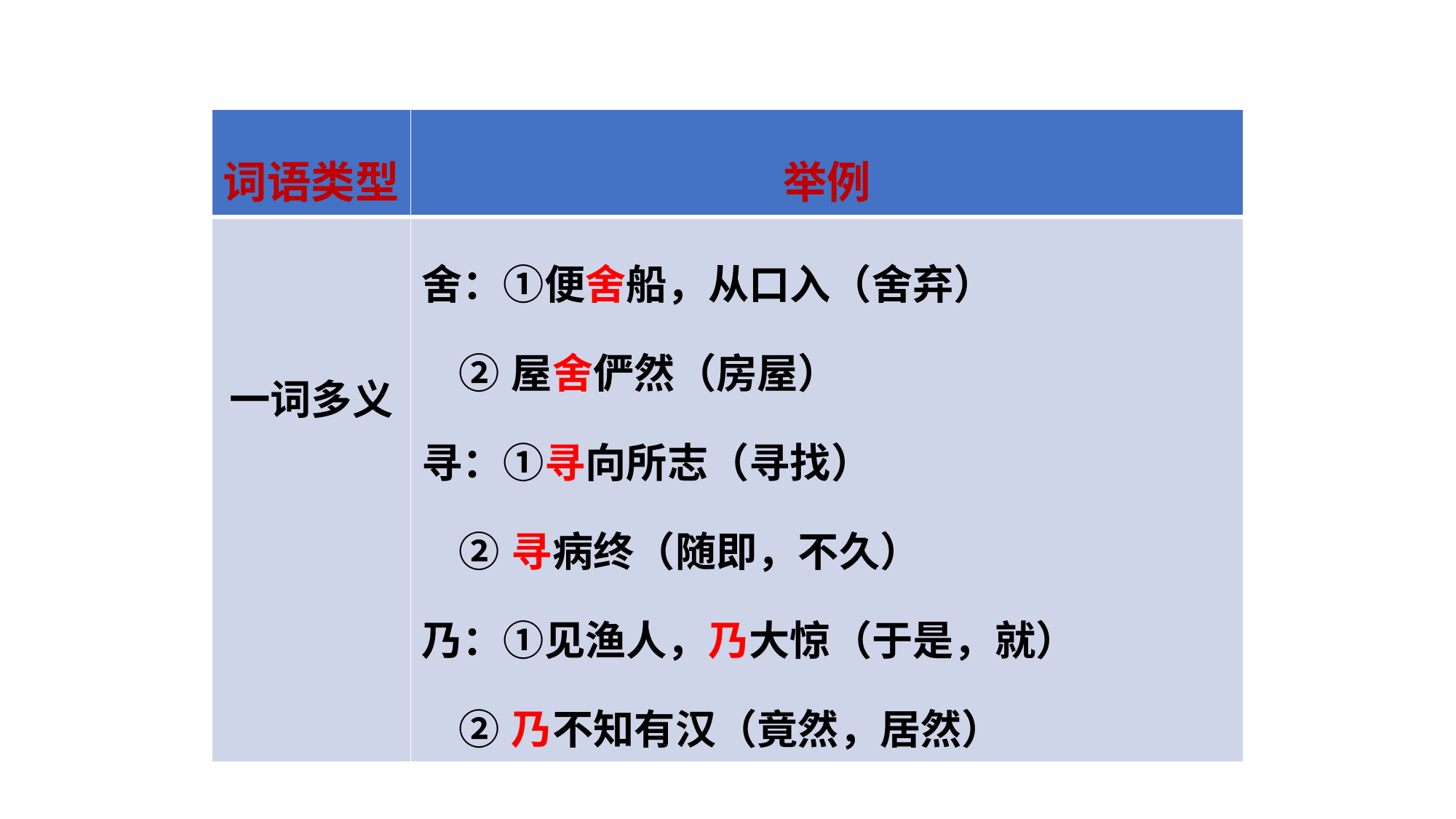

| 词语类型 | 举例 |
| --- | --- |
| 一词多义 | 舍：①便舍船，从口入（舍弃）　　　 ②屋舍俨然（房屋） 寻：①寻向所志（寻找） ②寻病终（随即，不久） 乃：①见渔人，乃大惊（于是，就） ②乃不知有汉（竟然，居然） |